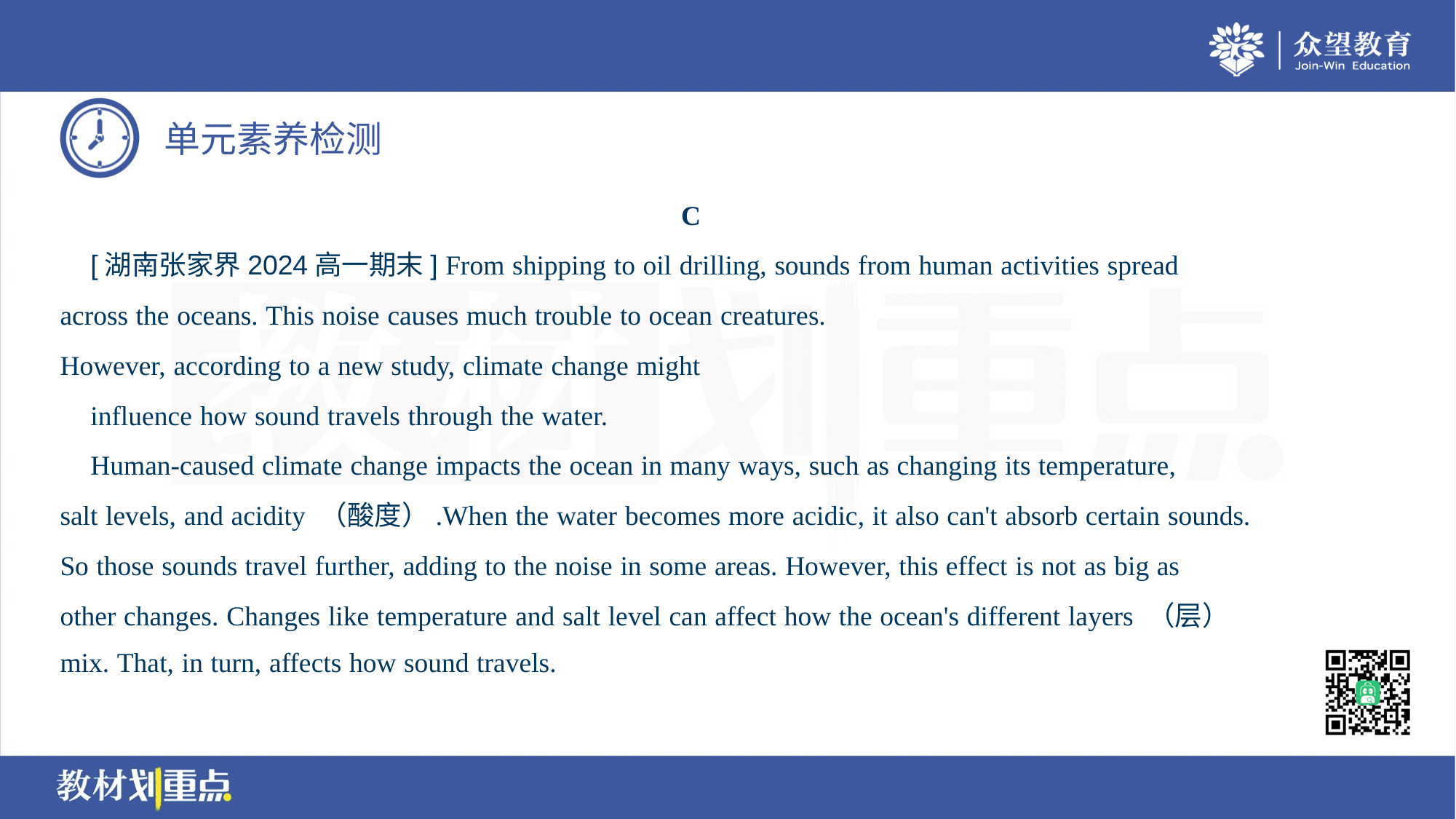

C
    [湖南张家界2024高一期末] From shipping to oil drilling, sounds from human activities spread
across the oceans. This noise causes much trouble to ocean creatures.
However, according to a new study, climate change might
    influence how sound travels through the water.
    Human-caused climate change impacts the ocean in many ways, such as changing its temperature,
salt levels, and acidity （酸度）.When the water becomes more acidic, it also can't absorb certain sounds.
So those sounds travel further, adding to the noise in some areas. However, this effect is not as big as
other changes. Changes like temperature and salt level can affect how the ocean's different layers （层）
mix. That, in turn, affects how sound travels.